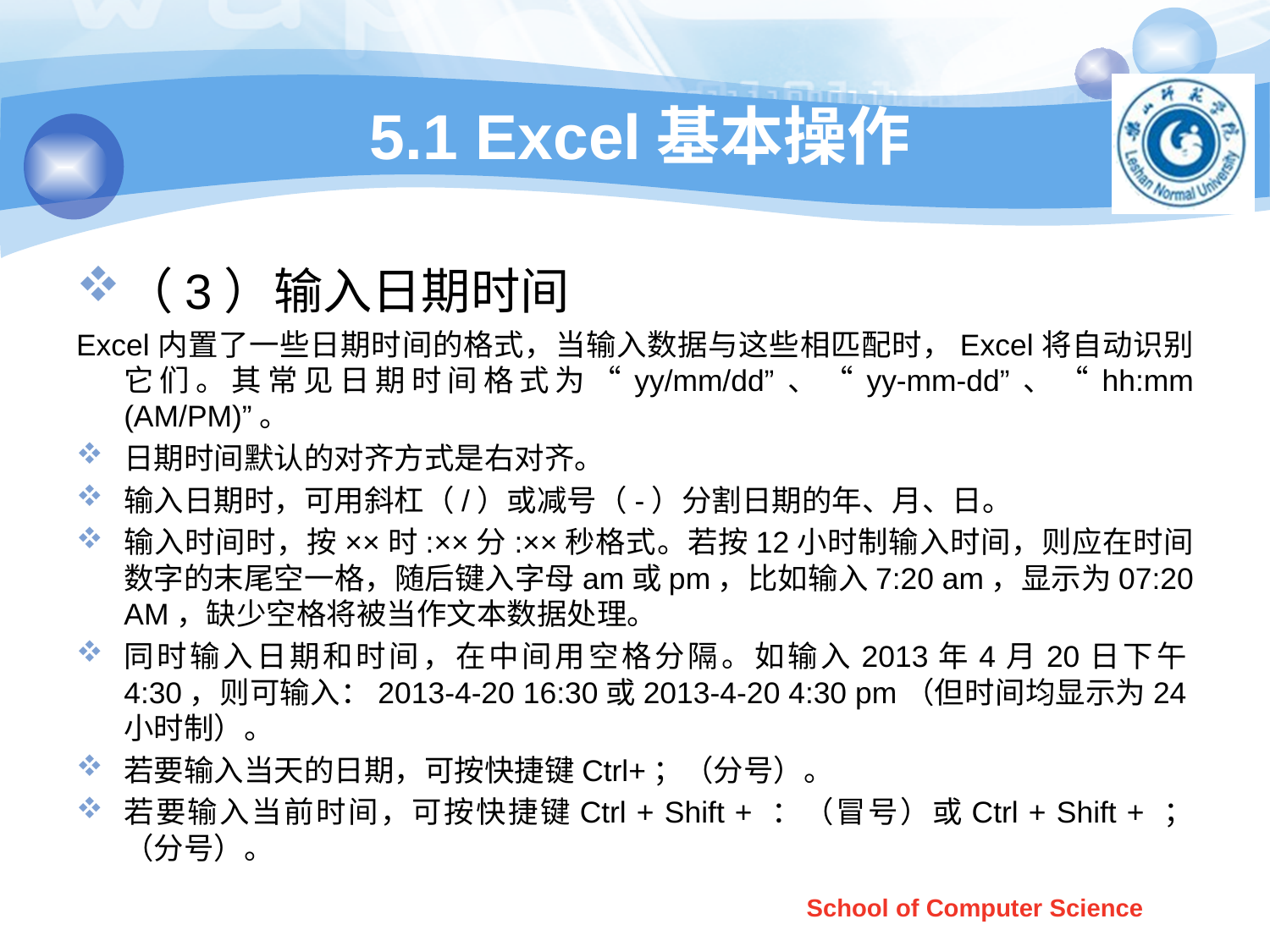

# 5.1 Excel基本操作
（3）输入日期时间
Excel内置了一些日期时间的格式，当输入数据与这些相匹配时，Excel将自动识别它们。其常见日期时间格式为“yy/mm/dd”、“yy-mm-dd”、“hh:mm (AM/PM)”。
日期时间默认的对齐方式是右对齐。
输入日期时，可用斜杠（/）或减号（-）分割日期的年、月、日。
输入时间时，按××时:××分:××秒格式。若按12小时制输入时间，则应在时间数字的末尾空一格，随后键入字母am或pm，比如输入7:20 am，显示为07:20 AM，缺少空格将被当作文本数据处理。
同时输入日期和时间，在中间用空格分隔。如输入2013年4月20日下午4:30，则可输入：2013-4-20 16:30或2013-4-20 4:30 pm（但时间均显示为24小时制）。
若要输入当天的日期，可按快捷键Ctrl+；（分号）。
若要输入当前时间，可按快捷键Ctrl + Shift + ：（冒号）或Ctrl + Shift + ；（分号）。
School of Computer Science